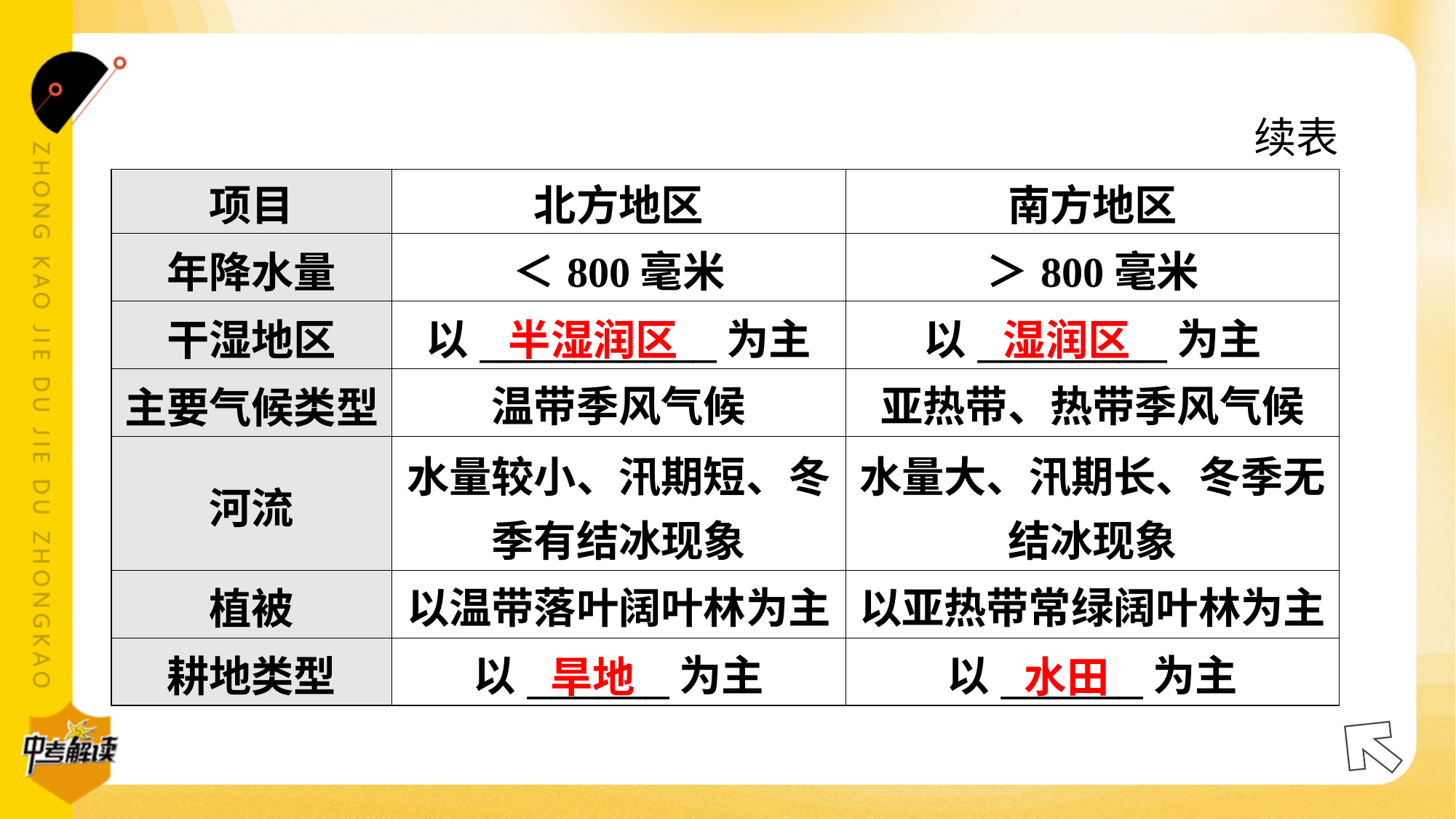

续表
| 项目 | 北方地区 | 南方地区 |
| --- | --- | --- |
| 年降水量 | ＜800毫米 | ＞800毫米 |
| 干湿地区 | 以\_\_\_\_\_\_\_\_\_\_为主 | 以\_\_\_\_\_\_\_\_为主 |
| 主要气候类型 | 温带季风气候 | 亚热带、热带季风气候 |
| 河流 | 水量较小、汛期短、冬 季有结冰现象 | 水量大、汛期长、冬季无 结冰现象 |
| 植被 | 以温带落叶阔叶林为主 | 以亚热带常绿阔叶林为主 |
| 耕地类型 | 以\_\_\_\_\_\_为主 | 以\_\_\_\_\_\_为主 |
半湿润区
湿润区
旱地
水田